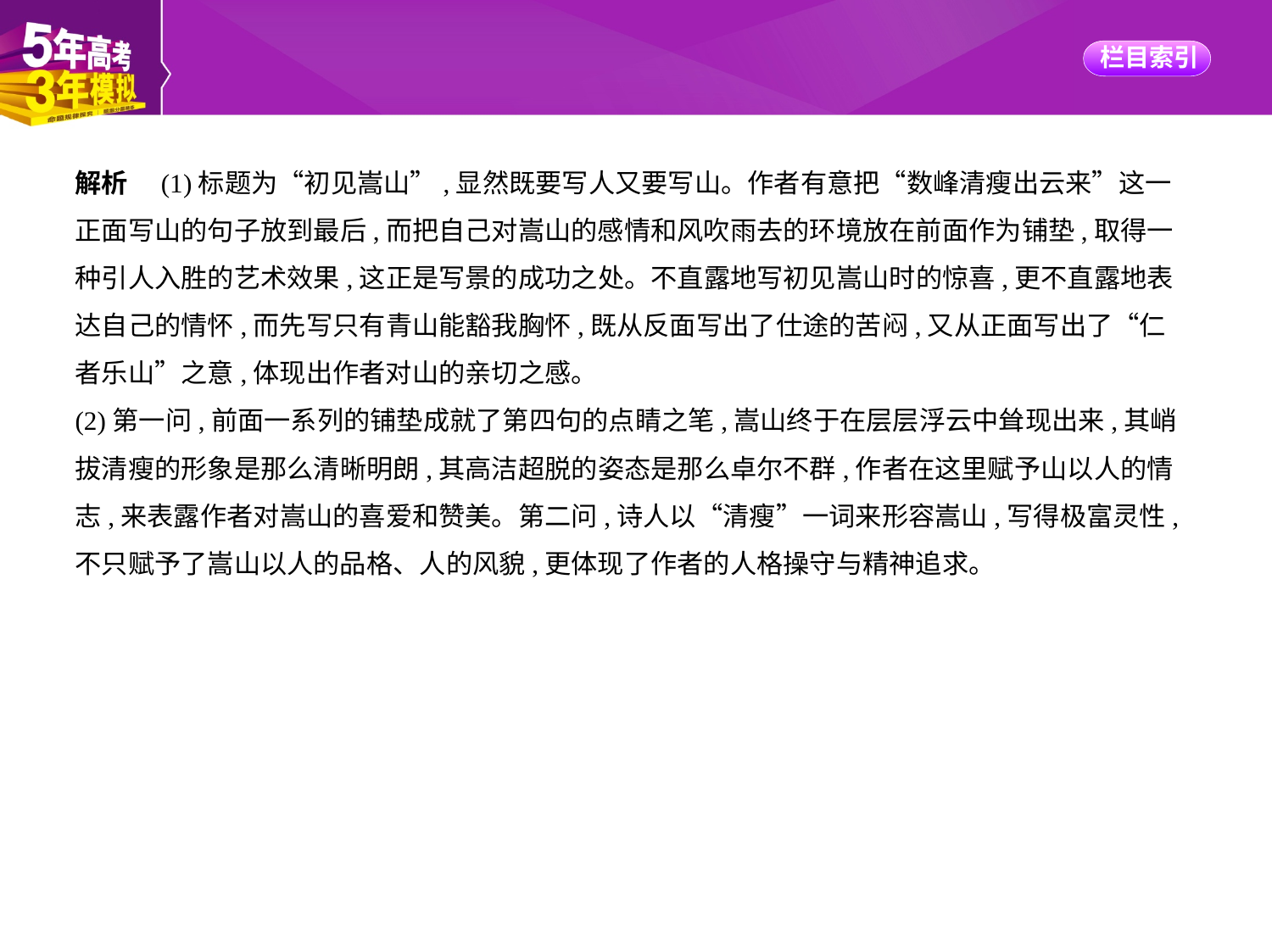

解析　(1)标题为“初见嵩山”,显然既要写人又要写山。作者有意把“数峰清瘦出云来”这一
正面写山的句子放到最后,而把自己对嵩山的感情和风吹雨去的环境放在前面作为铺垫,取得一
种引人入胜的艺术效果,这正是写景的成功之处。不直露地写初见嵩山时的惊喜,更不直露地表
达自己的情怀,而先写只有青山能豁我胸怀,既从反面写出了仕途的苦闷,又从正面写出了“仁
者乐山”之意,体现出作者对山的亲切之感。
(2)第一问,前面一系列的铺垫成就了第四句的点睛之笔,嵩山终于在层层浮云中耸现出来,其峭
拔清瘦的形象是那么清晰明朗,其高洁超脱的姿态是那么卓尔不群,作者在这里赋予山以人的情
志,来表露作者对嵩山的喜爱和赞美。第二问,诗人以“清瘦”一词来形容嵩山,写得极富灵性,
不只赋予了嵩山以人的品格、人的风貌,更体现了作者的人格操守与精神追求。